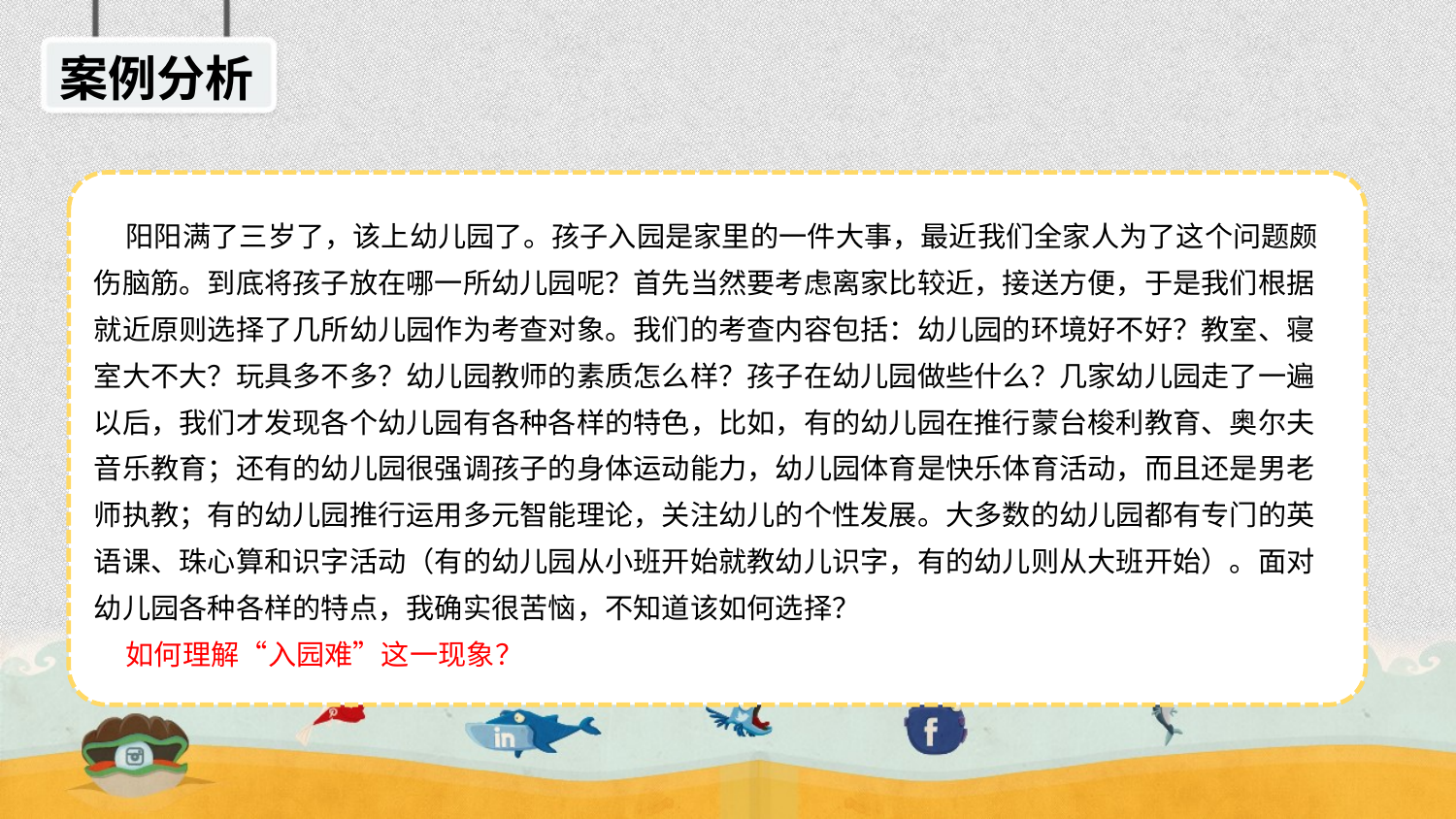

案例分析
    阳阳满了三岁了，该上幼儿园了。孩子入园是家里的一件大事，最近我们全家人为了这个问题颇伤脑筋。到底将孩子放在哪一所幼儿园呢？首先当然要考虑离家比较近，接送方便，于是我们根据就近原则选择了几所幼儿园作为考查对象。我们的考查内容包括：幼儿园的环境好不好？教室、寝室大不大？玩具多不多？幼儿园教师的素质怎么样？孩子在幼儿园做些什么？几家幼儿园走了一遍以后，我们才发现各个幼儿园有各种各样的特色，比如，有的幼儿园在推行蒙台梭利教育、奥尔夫音乐教育；还有的幼儿园很强调孩子的身体运动能力，幼儿园体育是快乐体育活动，而且还是男老师执教；有的幼儿园推行运用多元智能理论，关注幼儿的个性发展。大多数的幼儿园都有专门的英语课、珠心算和识字活动（有的幼儿园从小班开始就教幼儿识字，有的幼儿则从大班开始）。面对幼儿园各种各样的特点，我确实很苦恼，不知道该如何选择？
    如何理解“入园难”这一现象？